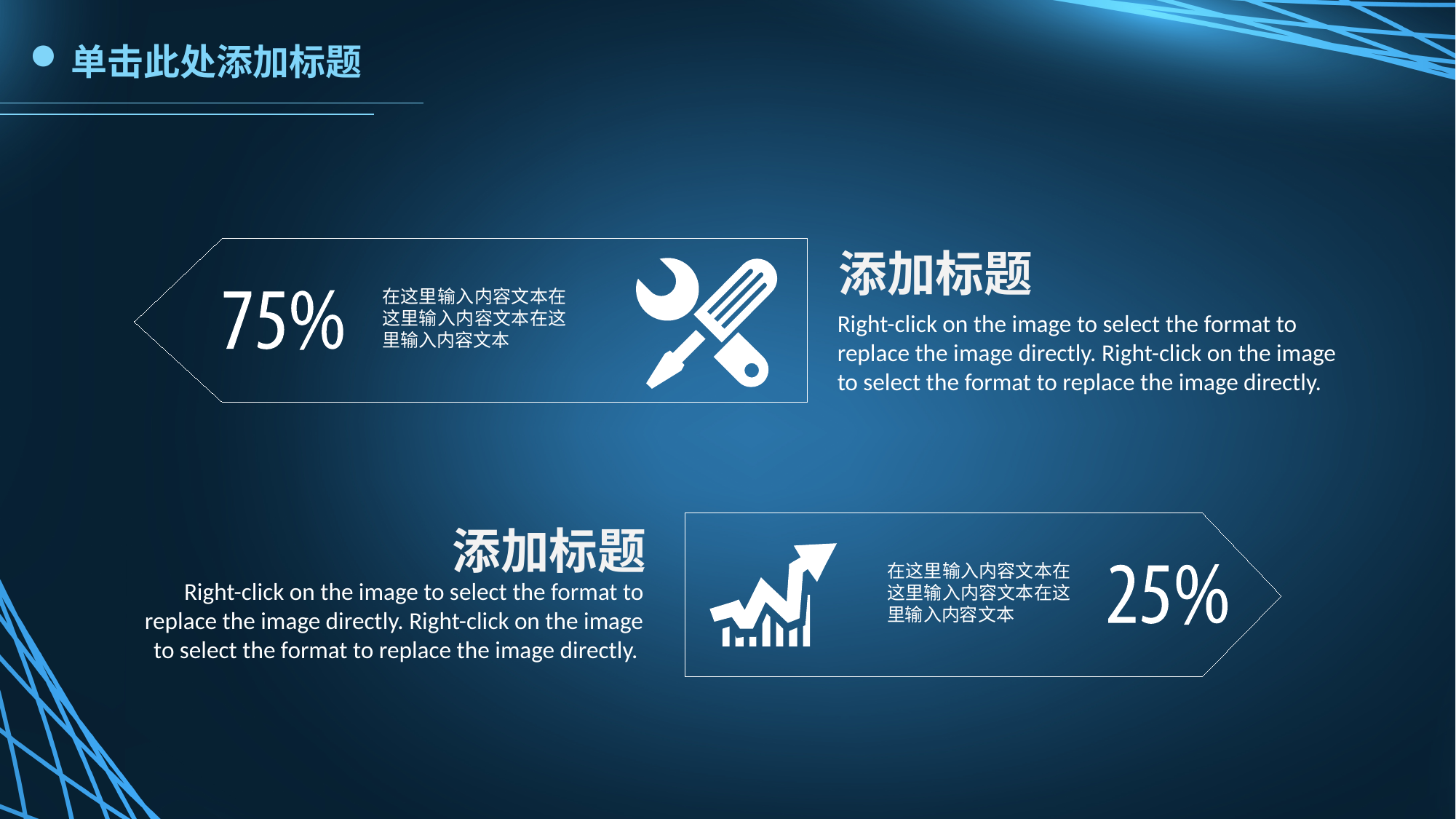

单击此处添加标题
添加标题

在这里输入内容文本在这里输入内容文本在这里输入内容文本

Right-click on the image to select the format to replace the image directly. Right-click on the image to select the format to replace the image directly.

添加标题

在这里输入内容文本在这里输入内容文本在这里输入内容文本

Right-click on the image to select the format to replace the image directly. Right-click on the image to select the format to replace the image directly.